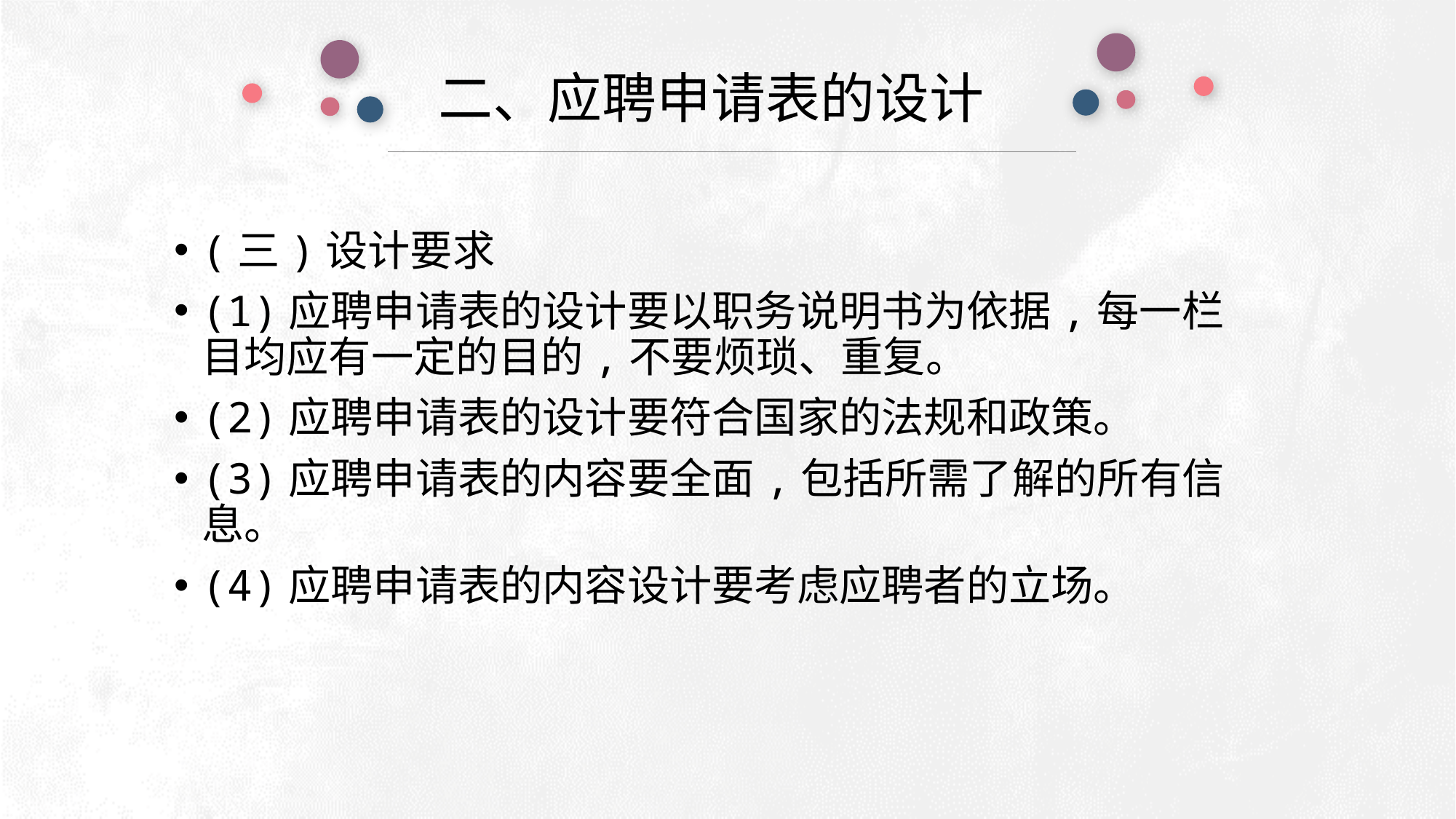

二、应聘申请表的设计

e7d195523061f1c0deeec63e560781cfd59afb0ea006f2a87ABB68BF51EA6619813959095094C18C62A12F549504892A4AAA8C1554C6663626E05CA27F281A14E6983772AFC3FB97135759321DEA3D70CCCB10945EC5A0322096E752803368C2184698845E3CCD6DB7F651295A8E4F3FDC19EA64A2B4A4AC1434B55AAE41CF0BF61B375C23F3039959E085EE760725AA
(三)设计要求
(1)应聘申请表的设计要以职务说明书为依据,每一栏目均应有一定的目的,不要烦琐、重复。
(2)应聘申请表的设计要符合国家的法规和政策。
(3)应聘申请表的内容要全面,包括所需了解的所有信息。
(4)应聘申请表的内容设计要考虑应聘者的立场。